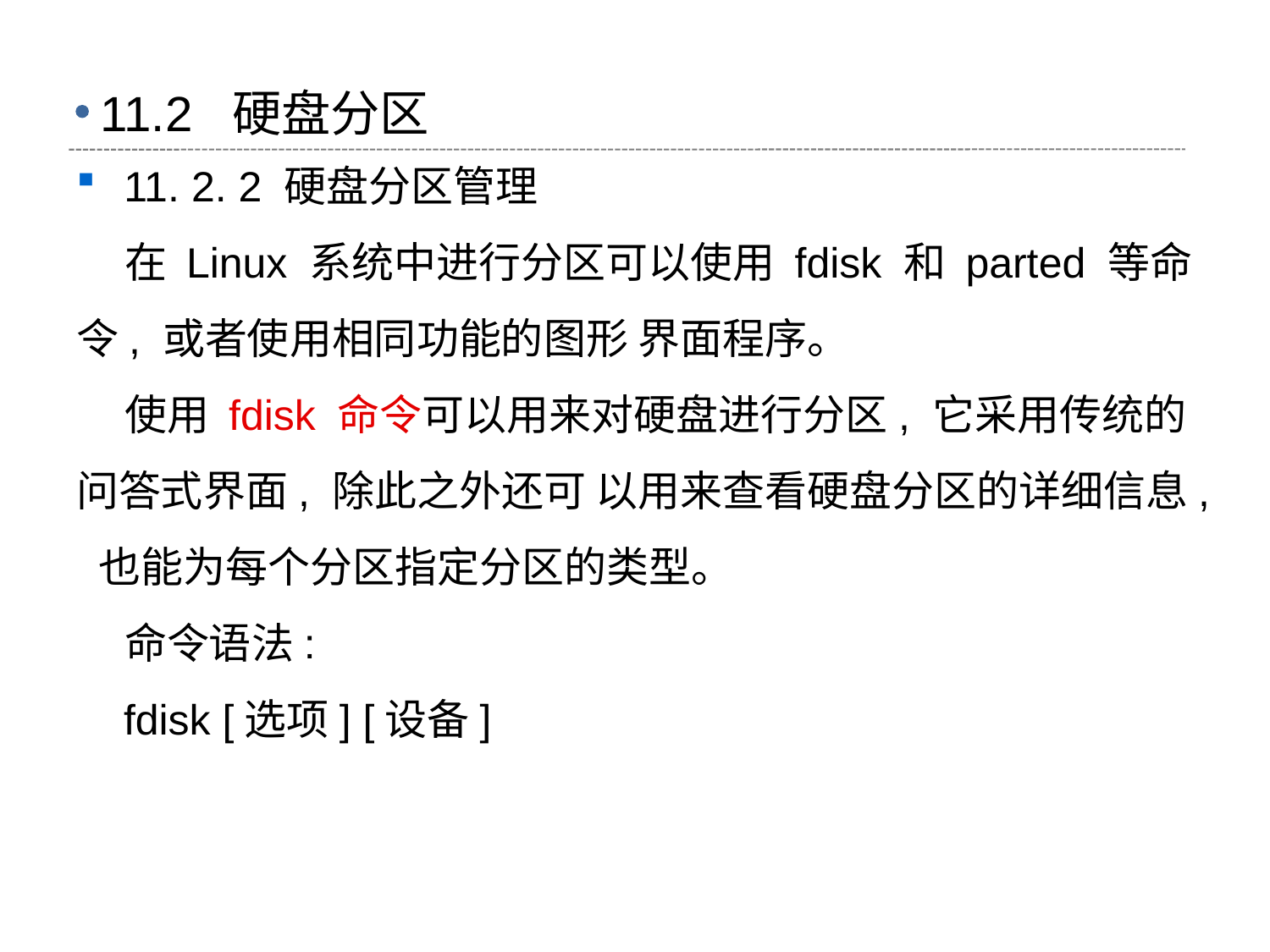

# 11.2  硬盘分区
11. 2. 2 硬盘分区管理
    在 Linux 系统中进行分区可以使用 fdisk 和 parted 等命令, 或者使用相同功能的图形 界面程序。
    使用 fdisk 命令可以用来对硬盘进行分区, 它采用传统的问答式界面, 除此之外还可 以用来查看硬盘分区的详细信息, 也能为每个分区指定分区的类型。
    命令语法:
    fdisk [选项] [设备]